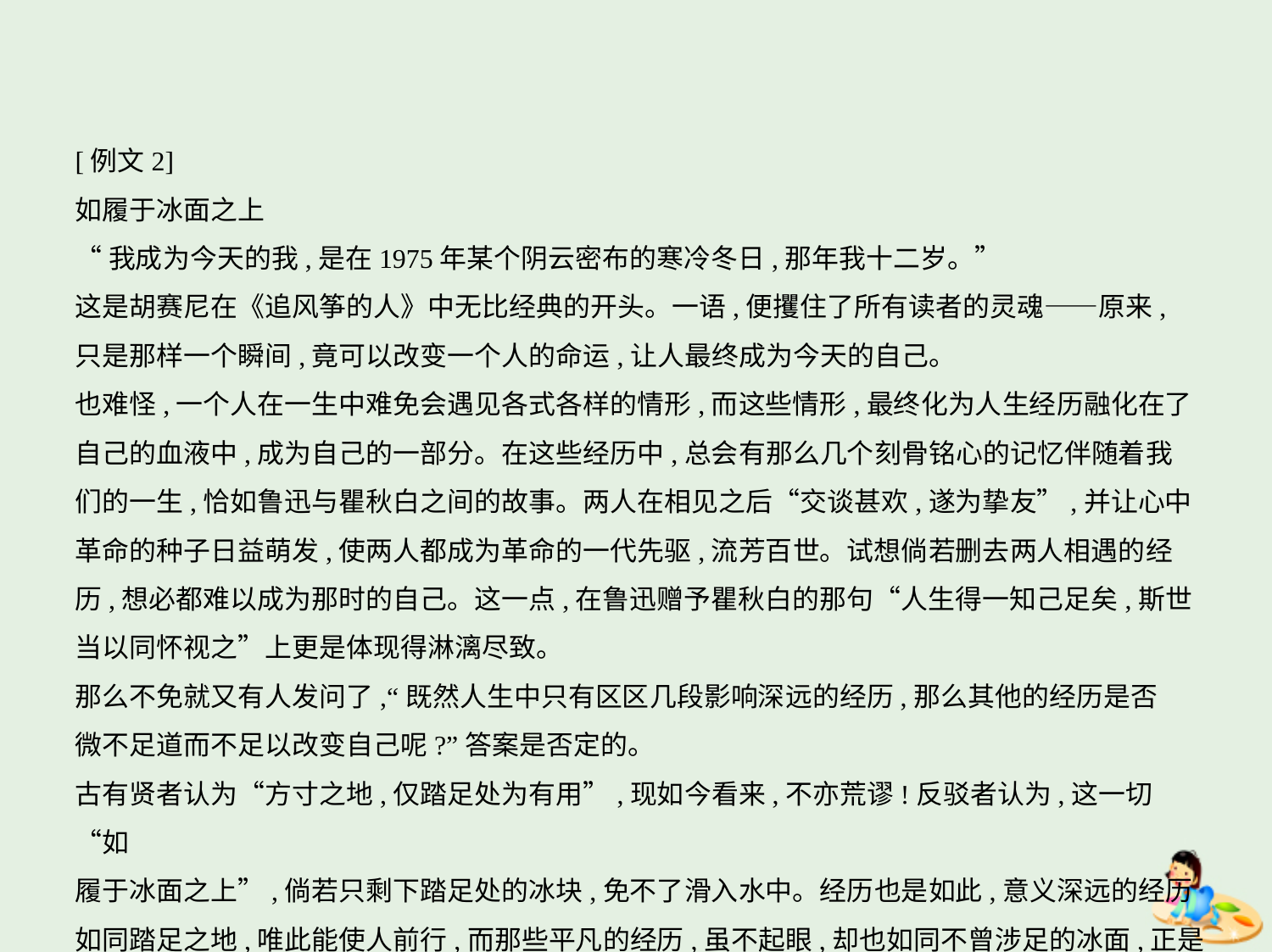

[例文2]
如履于冰面之上
“我成为今天的我,是在1975年某个阴云密布的寒冷冬日,那年我十二岁。”
这是胡赛尼在《追风筝的人》中无比经典的开头。一语,便攫住了所有读者的灵魂——原来,
只是那样一个瞬间,竟可以改变一个人的命运,让人最终成为今天的自己。
也难怪,一个人在一生中难免会遇见各式各样的情形,而这些情形,最终化为人生经历融化在了
自己的血液中,成为自己的一部分。在这些经历中,总会有那么几个刻骨铭心的记忆伴随着我
们的一生,恰如鲁迅与瞿秋白之间的故事。两人在相见之后“交谈甚欢,遂为挚友”,并让心中
革命的种子日益萌发,使两人都成为革命的一代先驱,流芳百世。试想倘若删去两人相遇的经
历,想必都难以成为那时的自己。这一点,在鲁迅赠予瞿秋白的那句“人生得一知己足矣,斯世
当以同怀视之”上更是体现得淋漓尽致。
那么不免就又有人发问了,“既然人生中只有区区几段影响深远的经历,那么其他的经历是否
微不足道而不足以改变自己呢?”答案是否定的。
古有贤者认为“方寸之地,仅踏足处为有用”,现如今看来,不亦荒谬!反驳者认为,这一切“如
履于冰面之上”,倘若只剩下踏足处的冰块,免不了滑入水中。经历也是如此,意义深远的经历
如同踏足之地,唯此能使人前行,而那些平凡的经历,虽不起眼,却也如同不曾涉足的冰面,正是